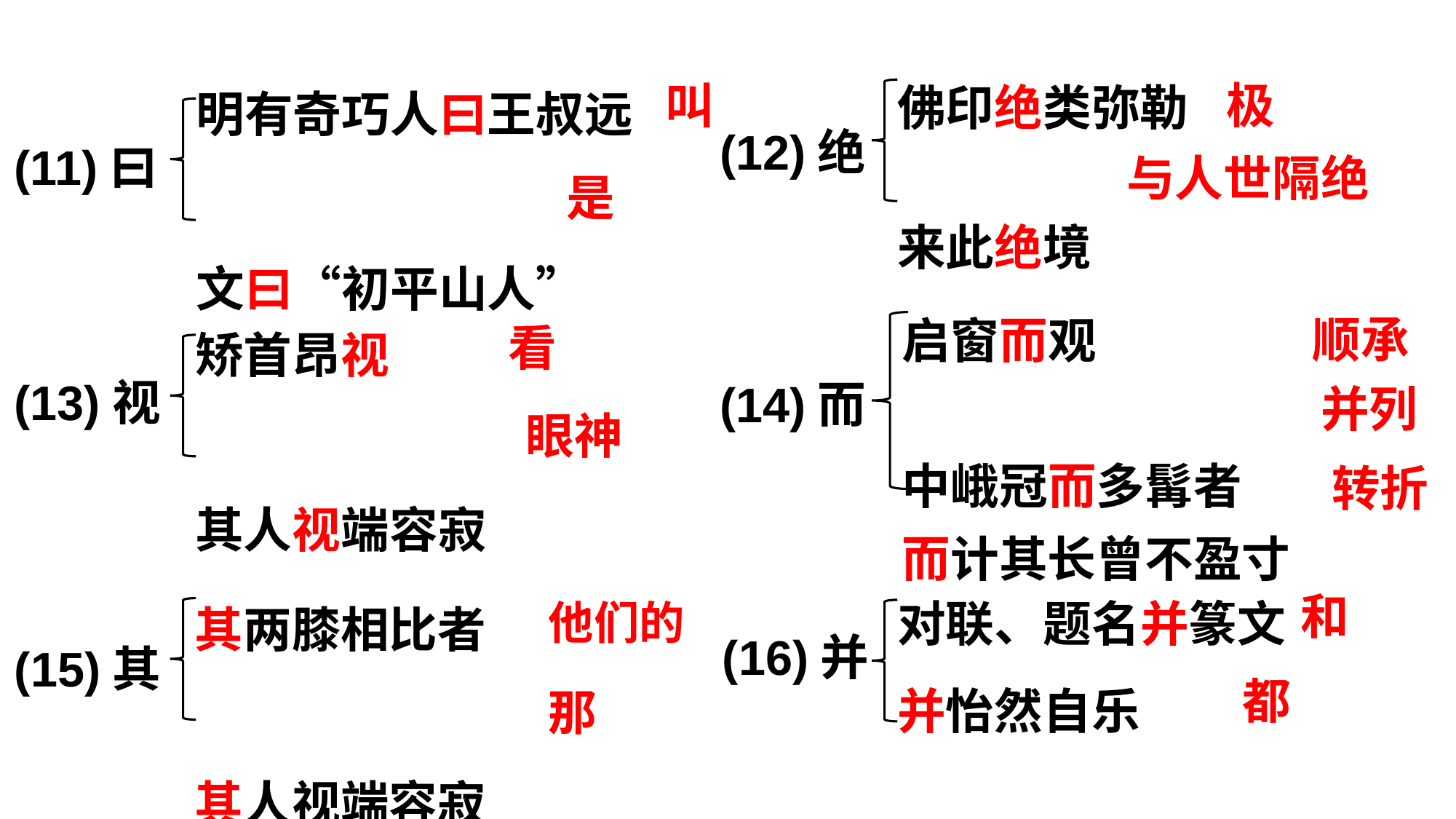

明有奇巧人曰王叔远
文曰“初平山人”
佛印绝类弥勒
来此绝境
叫
极

(12)绝
(11)曰
与人世隔绝
是
矫首昂视
其人视端容寂
启窗而观
中峨冠而多髯者
而计其长曾不盈寸
顺承
看

(13)视
(14)而
并列
眼神
转折
对联、题名并篆文
并怡然自乐
其两膝相比者
其人视端容寂
和
他们的

(16)并
(15)其
都
那